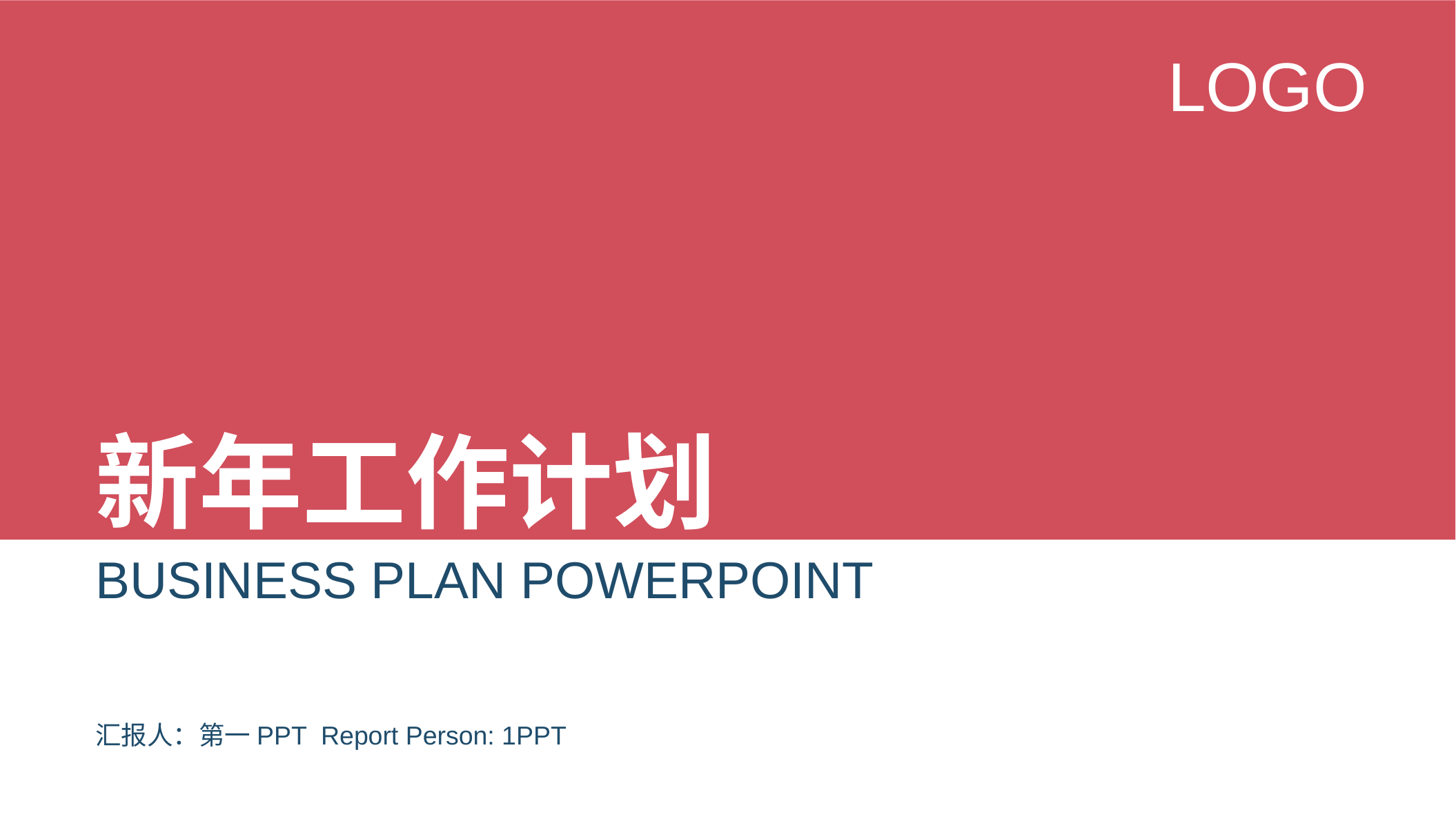

LOGO
新年工作计划 POWERPOINT
BUSINESS PLAN POWERPOINT
汇报人：第一PPT  Report Person: 1PPT